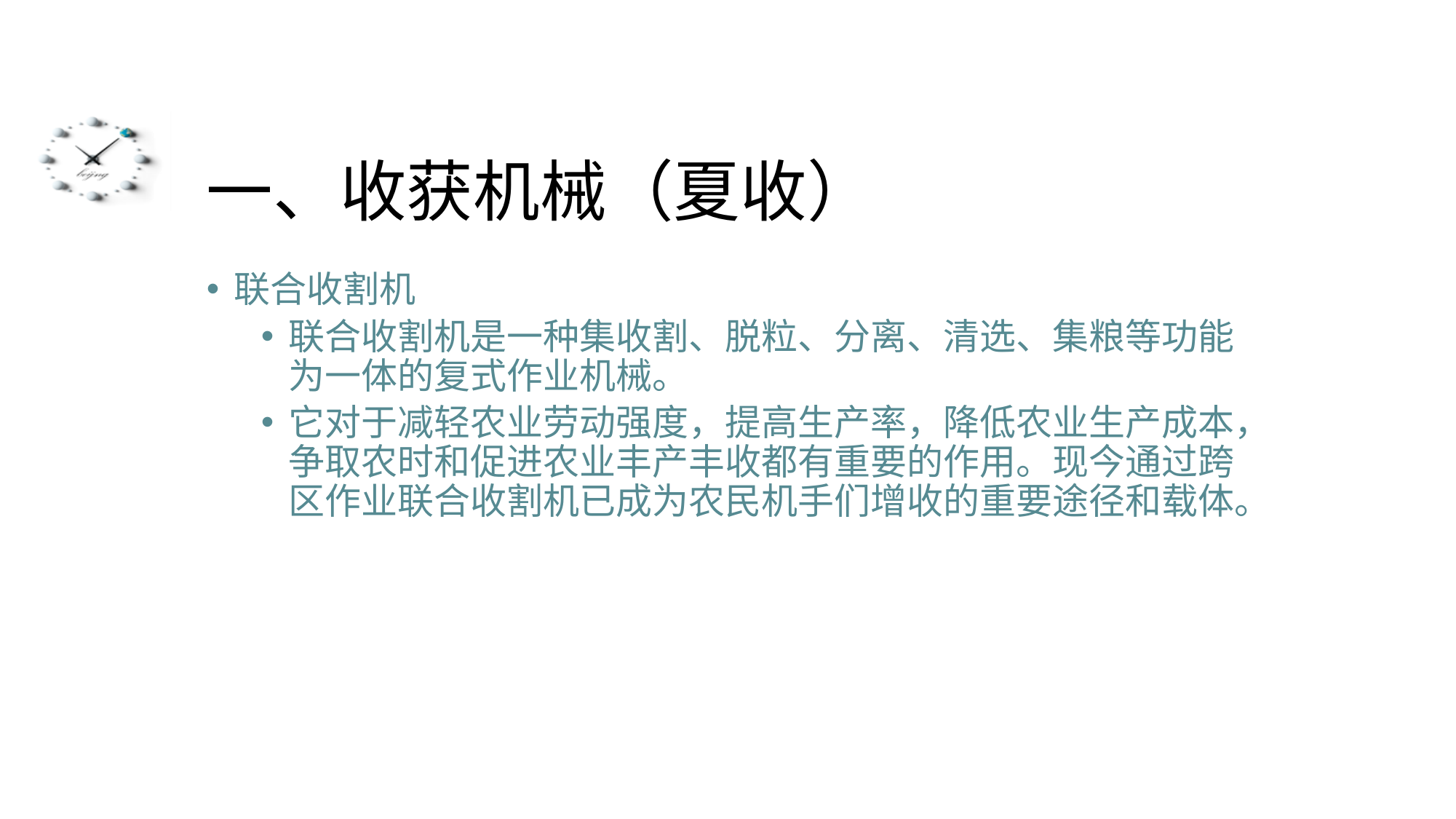

# 一、收获机械（夏收）

联合收割机
联合收割机是一种集收割、脱粒、分离、清选、集粮等功能为一体的复式作业机械。
它对于减轻农业劳动强度，提高生产率，降低农业生产成本，争取农时和促进农业丰产丰收都有重要的作用。现今通过跨区作业联合收割机已成为农民机手们增收的重要途径和载体。